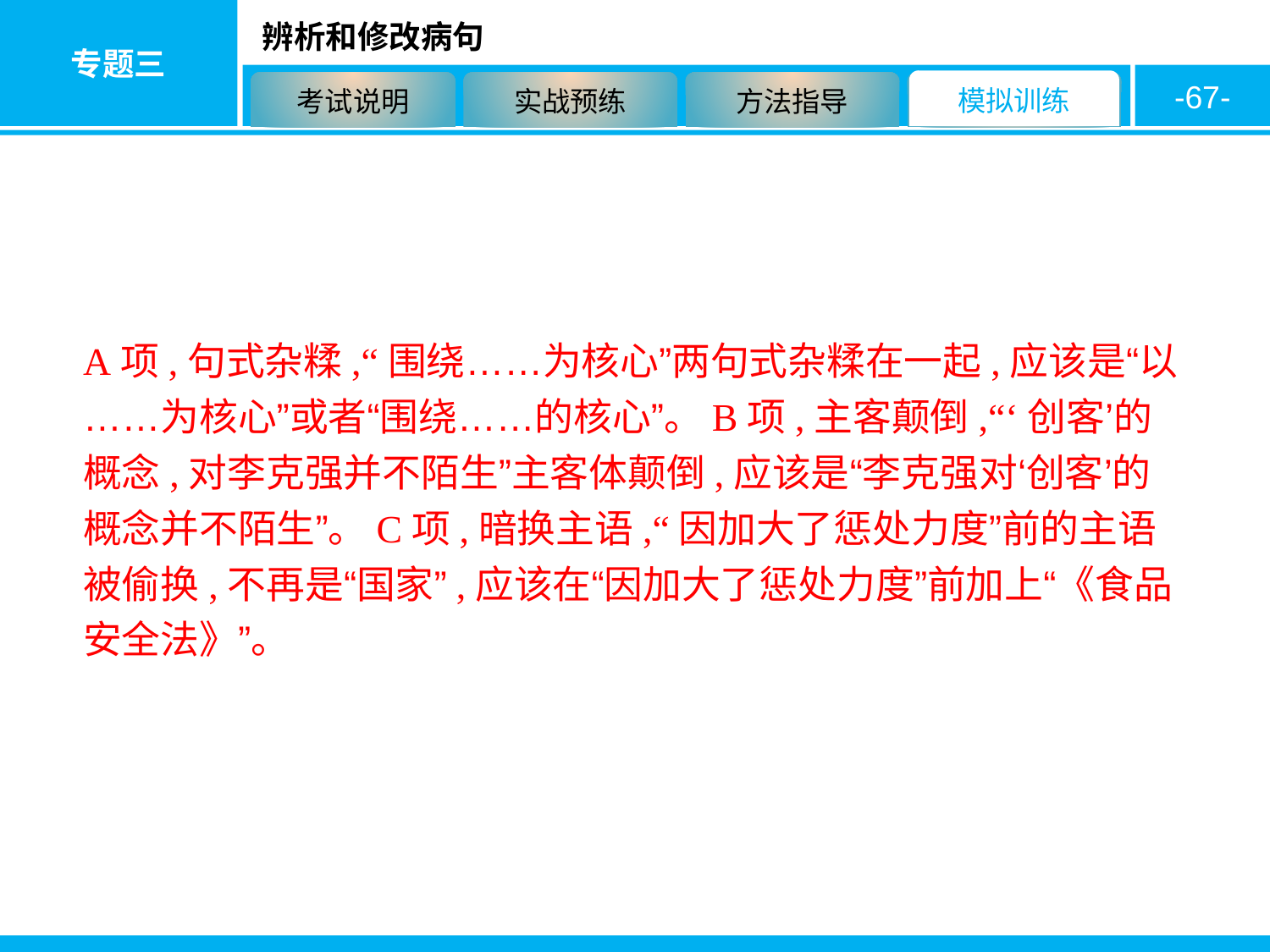

-67-
A项,句式杂糅,“围绕……为核心”两句式杂糅在一起,应该是“以……为核心”或者“围绕……的核心”。B项,主客颠倒,“‘创客’的概念,对李克强并不陌生”主客体颠倒,应该是“李克强对‘创客’的概念并不陌生”。C项,暗换主语,“因加大了惩处力度”前的主语被偷换,不再是“国家”,应该在“因加大了惩处力度”前加上“《食品安全法》”。